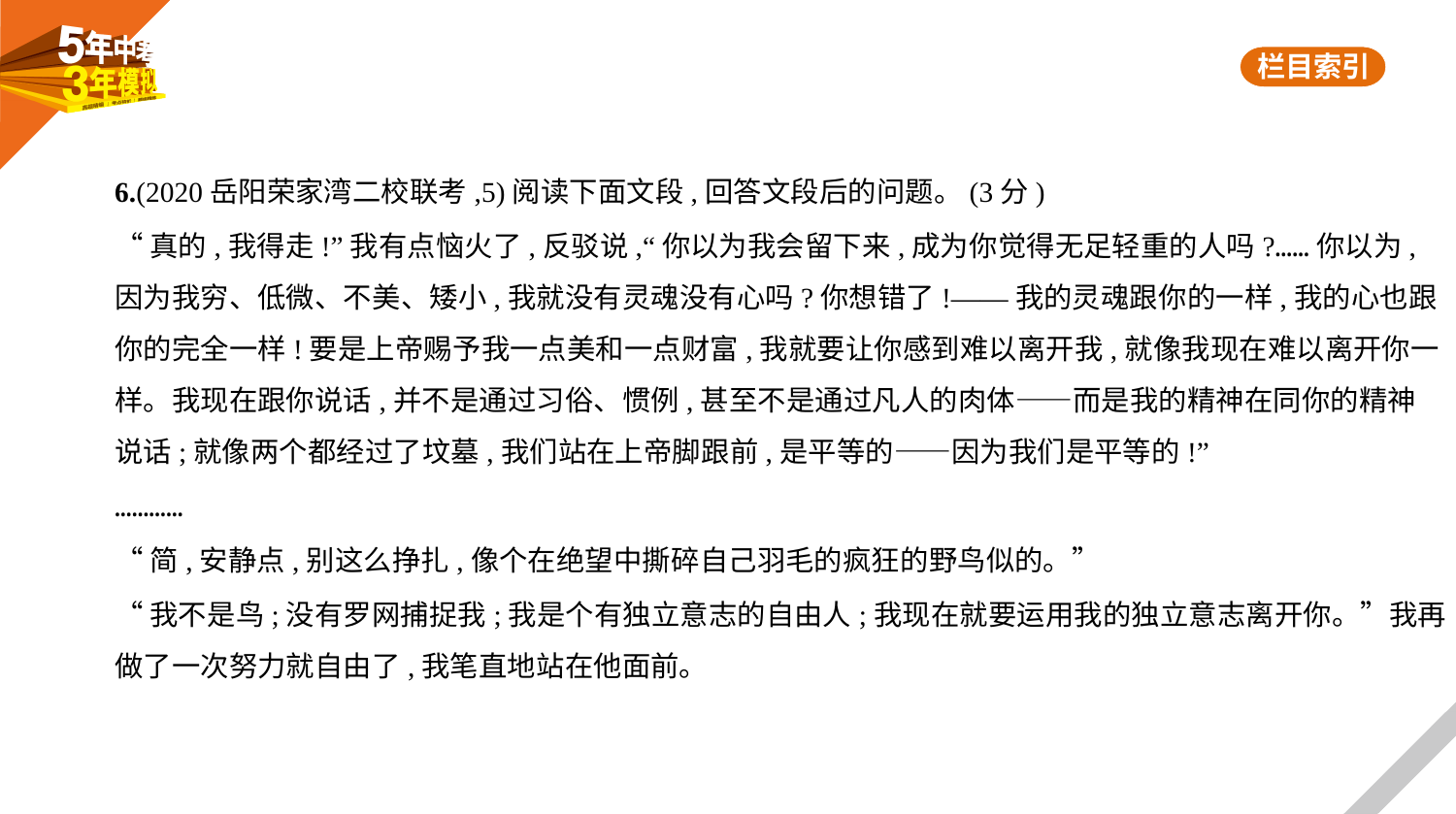

6.(2020岳阳荣家湾二校联考,5)阅读下面文段,回答文段后的问题。(3分)
“真的,我得走!”我有点恼火了,反驳说,“你以为我会留下来,成为你觉得无足轻重的人吗?……你以为,
因为我穷、低微、不美、矮小,我就没有灵魂没有心吗?你想错了!——我的灵魂跟你的一样,我的心也跟
你的完全一样!要是上帝赐予我一点美和一点财富,我就要让你感到难以离开我,就像我现在难以离开你一
样。我现在跟你说话,并不是通过习俗、惯例,甚至不是通过凡人的肉体——而是我的精神在同你的精神
说话;就像两个都经过了坟墓,我们站在上帝脚跟前,是平等的——因为我们是平等的!”
…………
“简,安静点,别这么挣扎,像个在绝望中撕碎自己羽毛的疯狂的野鸟似的。”
“我不是鸟;没有罗网捕捉我;我是个有独立意志的自由人;我现在就要运用我的独立意志离开你。”我再
做了一次努力就自由了,我笔直地站在他面前。